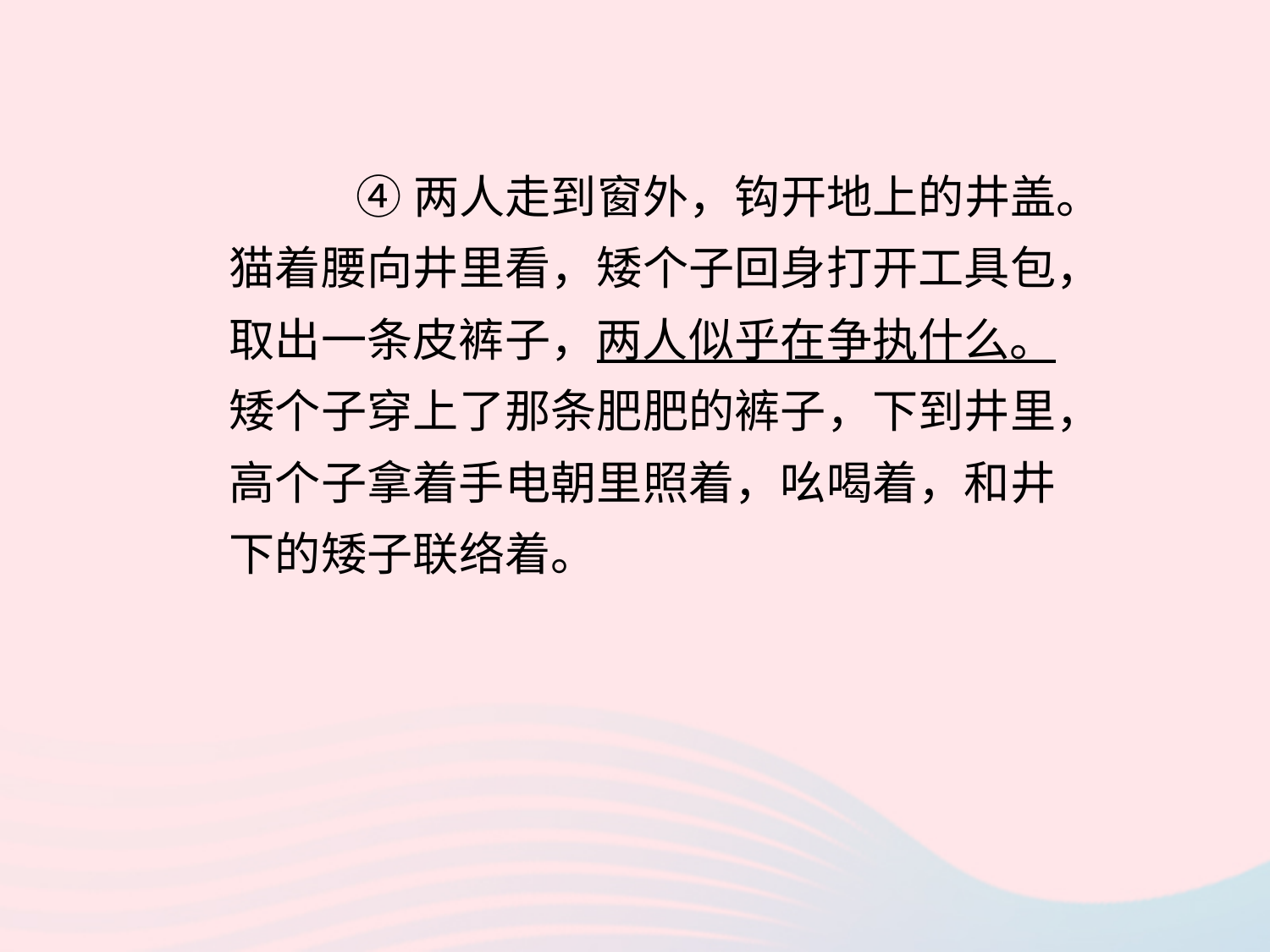

④两人走到窗外，钩开地上的井盖。猫着腰向井里看，矮个子回身打开工具包，取出一条皮裤子，两人似乎在争执什么。矮个子穿上了那条肥肥的裤子，下到井里，高个子拿着手电朝里照着，吆喝着，和井下的矮子联络着。